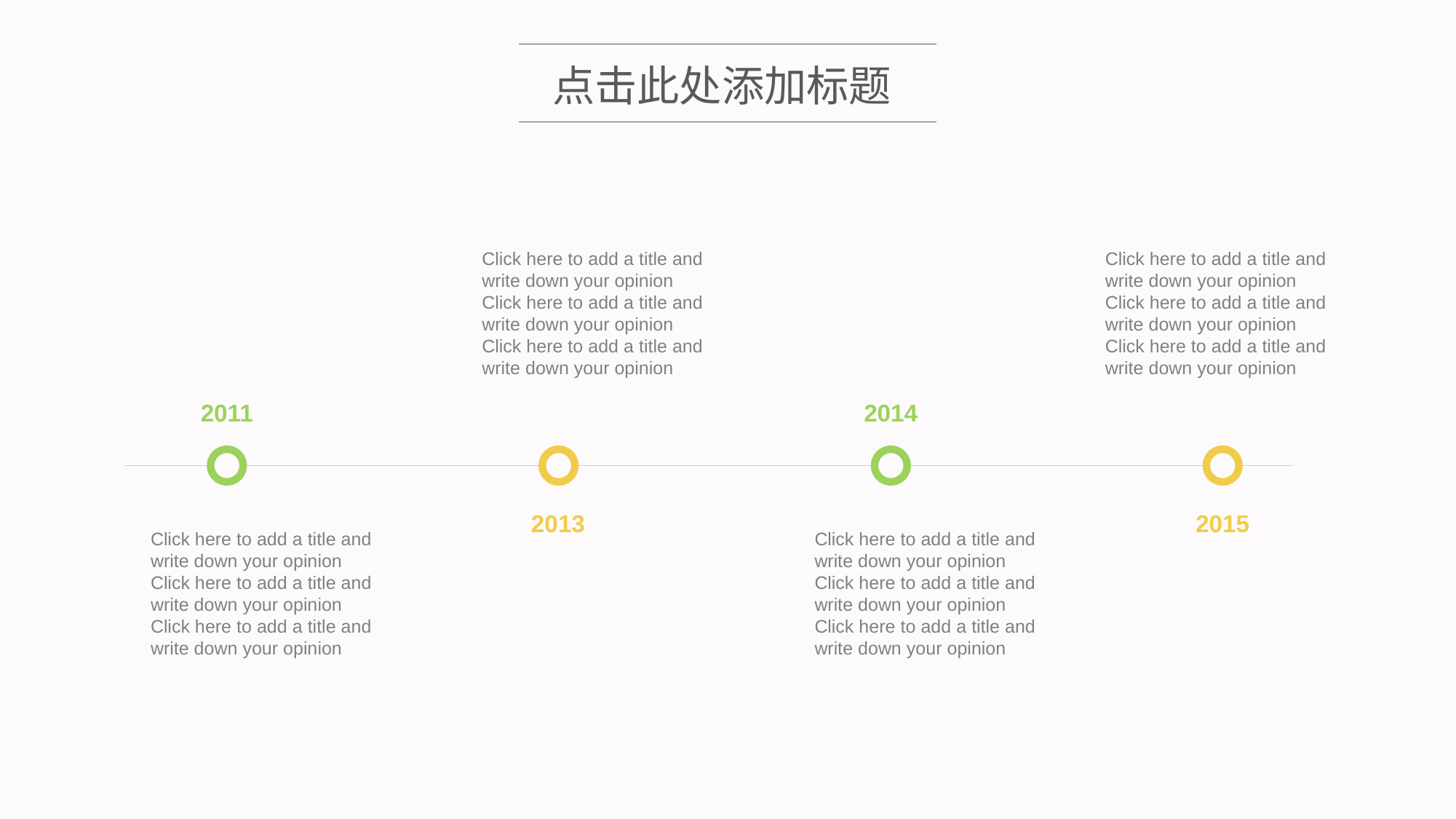

点击此处添加标题
Click here to add a title and write down your opinion Click here to add a title and write down your opinion Click here to add a title and write down your opinion
Click here to add a title and write down your opinion Click here to add a title and write down your opinion Click here to add a title and write down your opinion
2011
2014

2013
2015
Click here to add a title and write down your opinion Click here to add a title and write down your opinion Click here to add a title and write down your opinion
Click here to add a title and write down your opinion Click here to add a title and write down your opinion Click here to add a title and write down your opinion